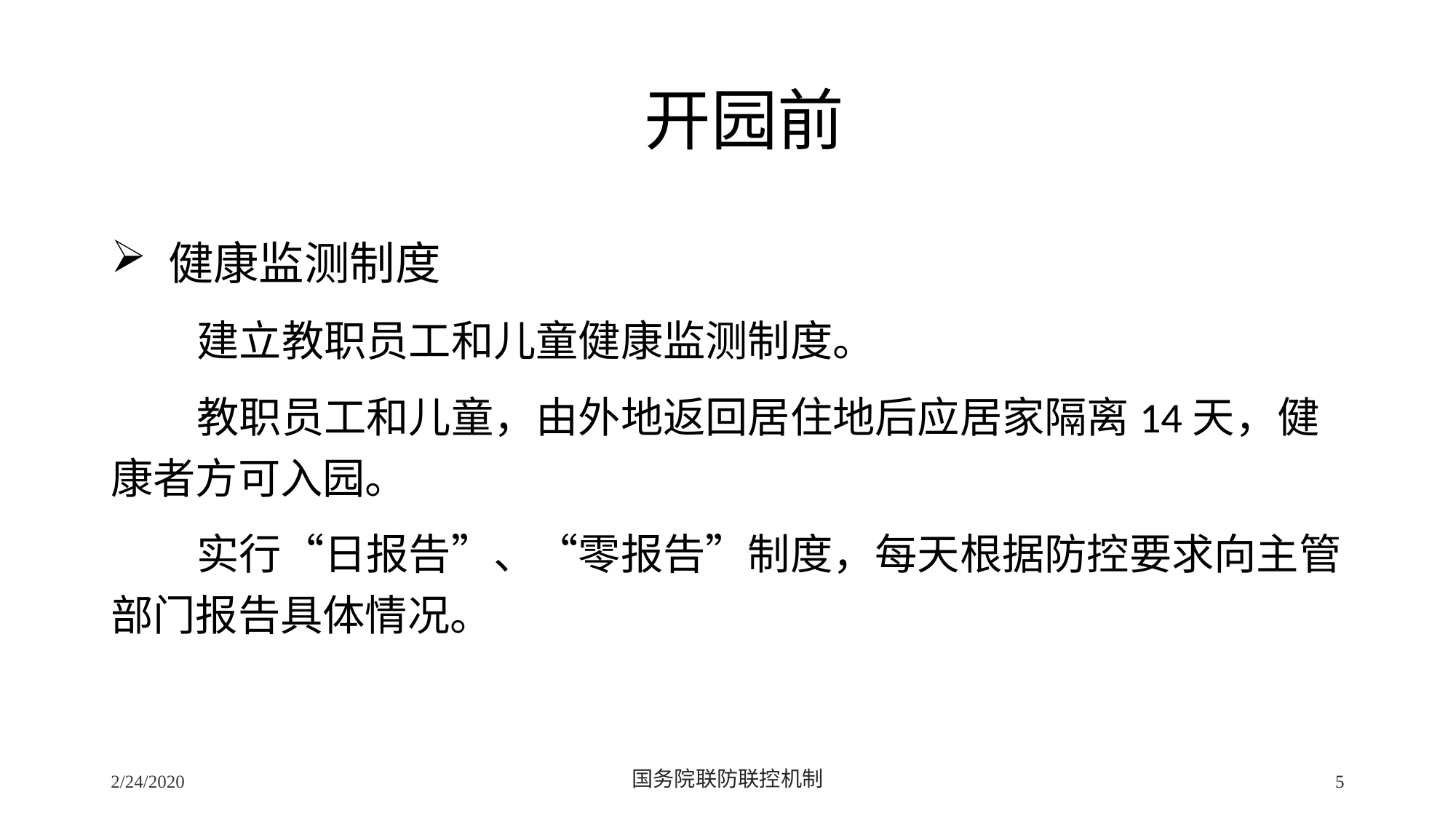

# 开园前
 健康监测制度
建立教职员工和儿童健康监测制度。
教职员工和儿童，由外地返回居住地后应居家隔离14天，健康者方可入园。
实行“日报告”、“零报告”制度，每天根据防控要求向主管部门报告具体情况。

2/24/2020
国务院联防联控机制
5